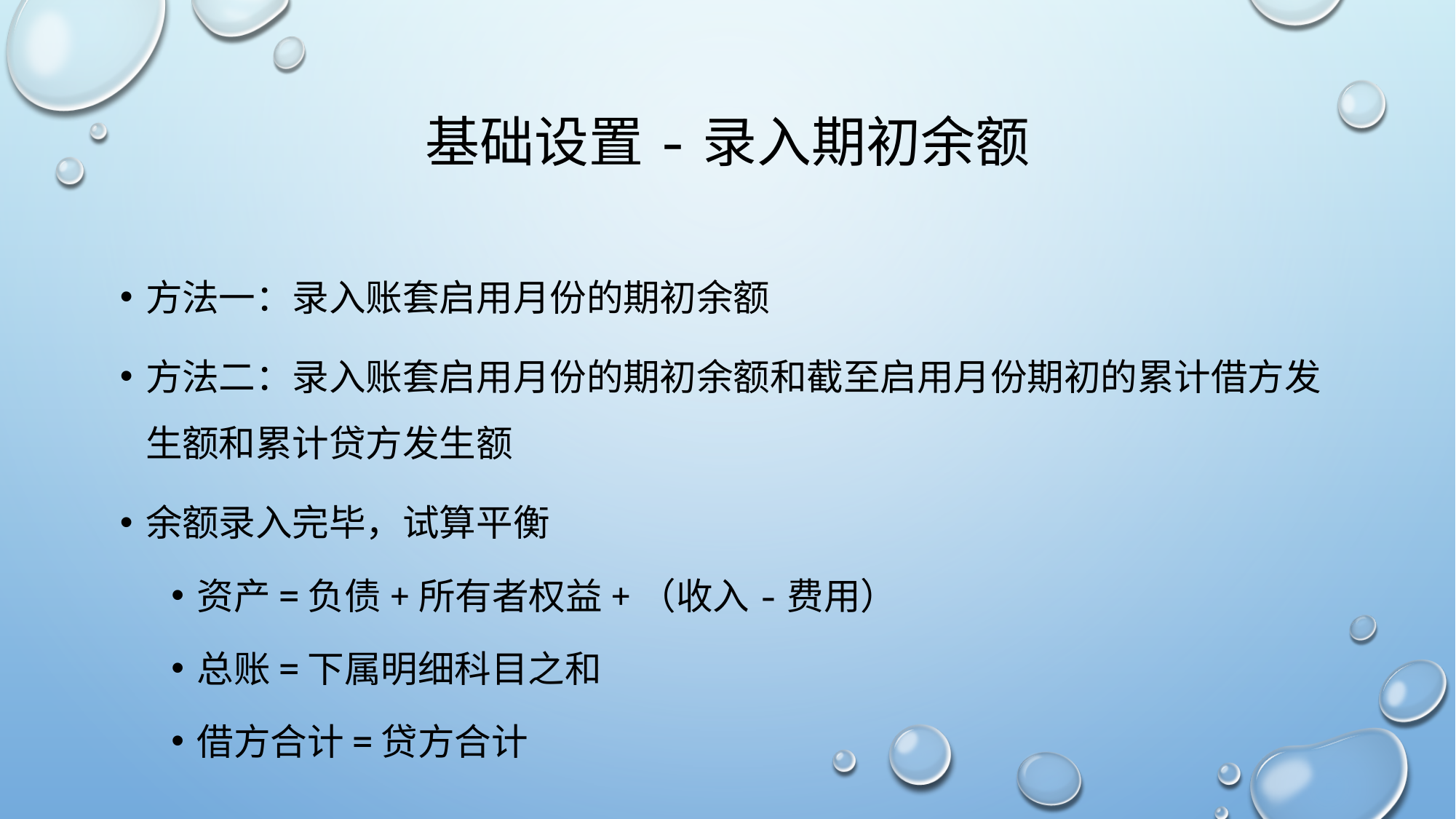

# 基础设置-录入期初余额
方法一：录入账套启用月份的期初余额
方法二：录入账套启用月份的期初余额和截至启用月份期初的累计借方发生额和累计贷方发生额
余额录入完毕，试算平衡
资产=负债+所有者权益+（收入-费用）
总账=下属明细科目之和
借方合计=贷方合计